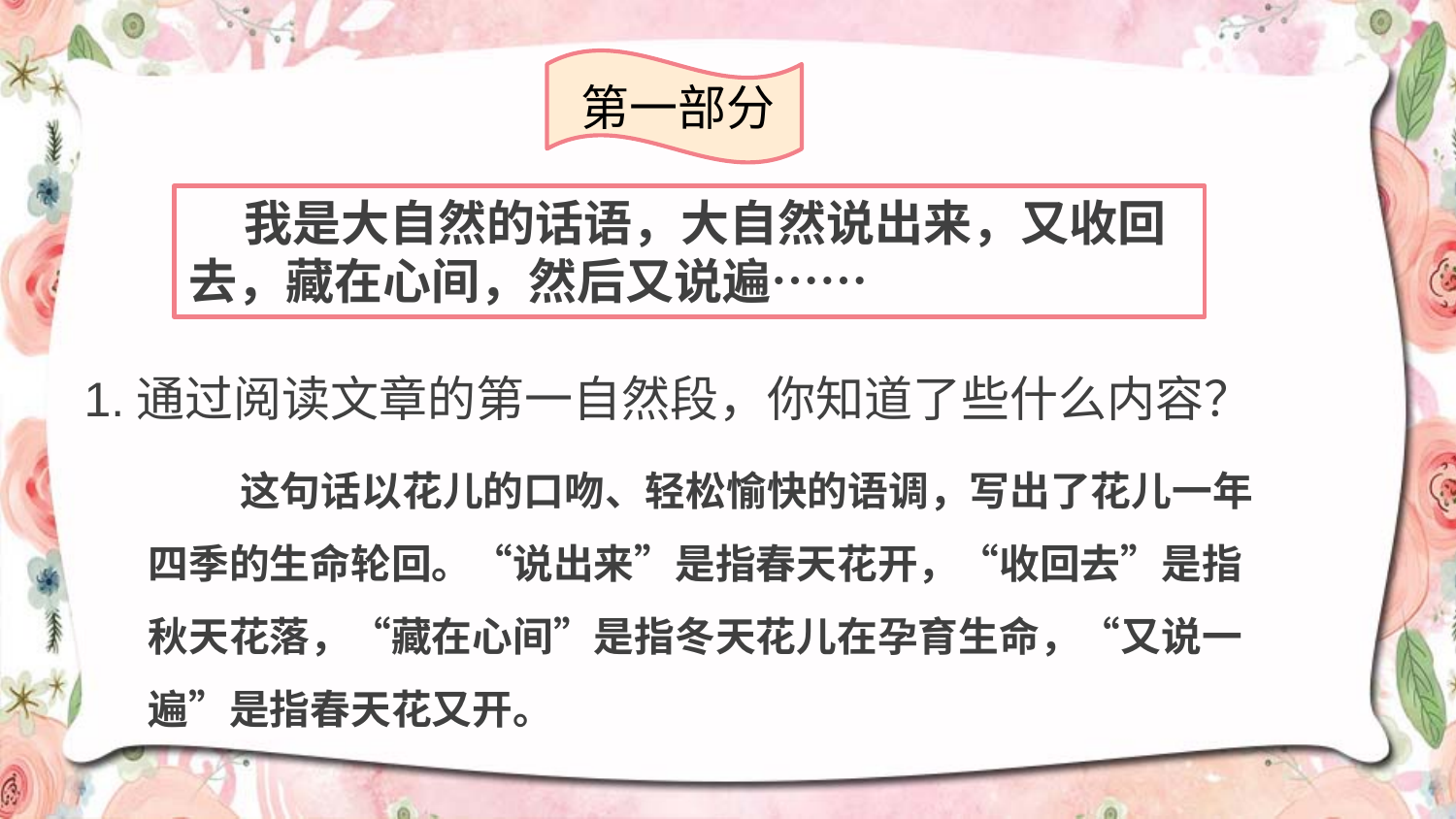

第一部分
    我是大自然的话语，大自然说出来，又收回去，藏在心间，然后又说遍……
1.通过阅读文章的第一自然段，你知道了些什么内容？
 这句话以花儿的口吻、轻松愉快的语调，写出了花儿一年四季的生命轮回。“说出来”是指春天花开，“收回去”是指秋天花落，“藏在心间”是指冬天花儿在孕育生命，“又说一遍”是指春天花又开。